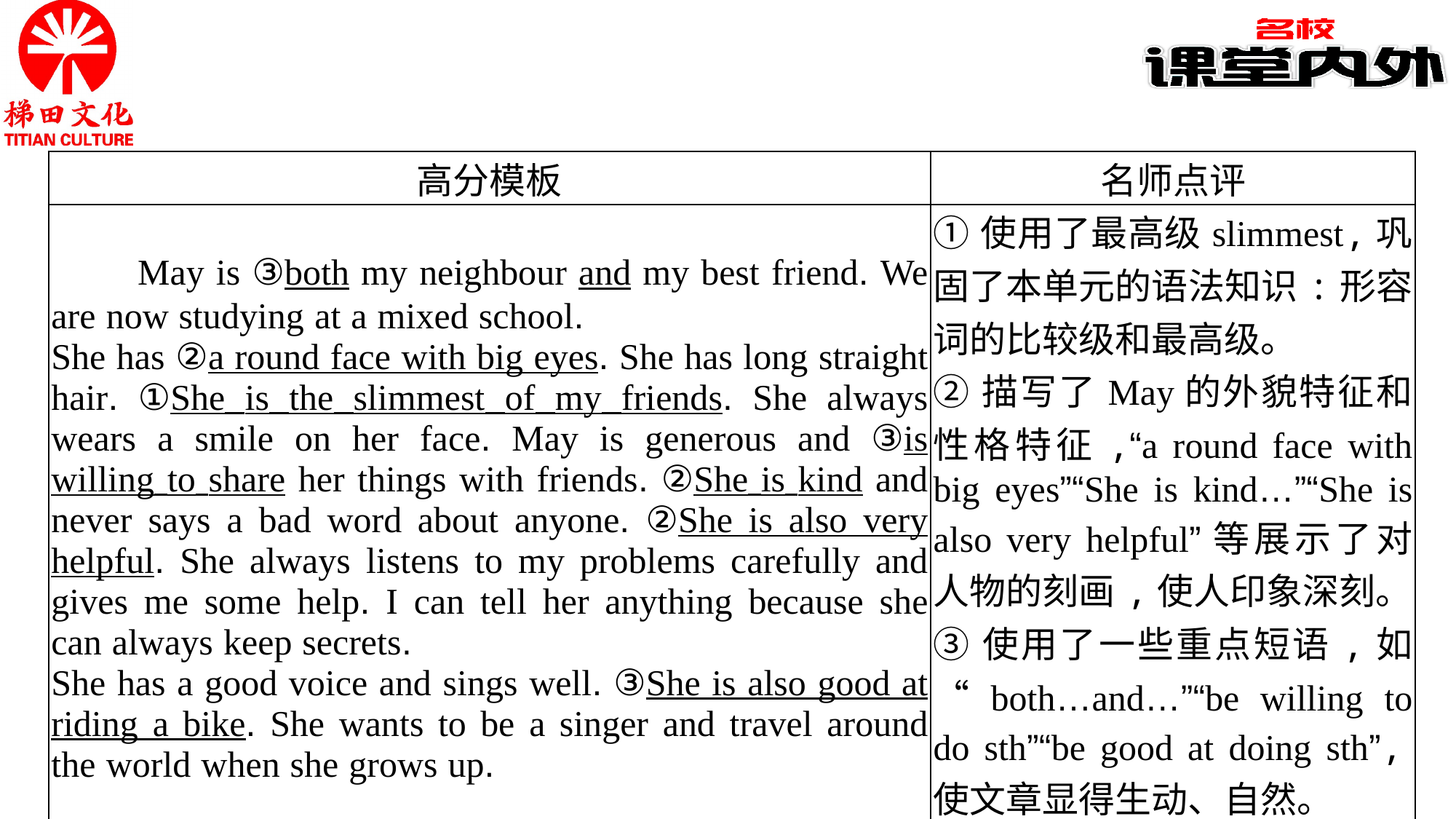

| 高分模板 | 名师点评 |
| --- | --- |
| May is ③both my neighbour and my best friend. We are now studying at a mixed school. She has ②a round face with big eyes. She has long straight hair. ①She is the slimmest of my friends. She always wears a smile on her face. May is generous and ③is willing to share her things with friends. ②She is kind and never says a bad word about anyone. ②She is also very helpful. She always listens to my problems carefully and gives me some help. I can tell her anything because she can always keep secrets. She has a good voice and sings well. ③She is also good at riding a bike. She wants to be a singer and travel around the world when she grows up. | ①使用了最高级slimmest,巩固了本单元的语法知识:形容词的比较级和最高级。 ②描写了May的外貌特征和性格特征,“a round face with big eyes”“She is kind…”“She is also very helpful”等展示了对人物的刻画,使人印象深刻。 ③使用了一些重点短语,如“both…and…”“be willing to do sth”“be good at doing sth”,使文章显得生动、自然。 |